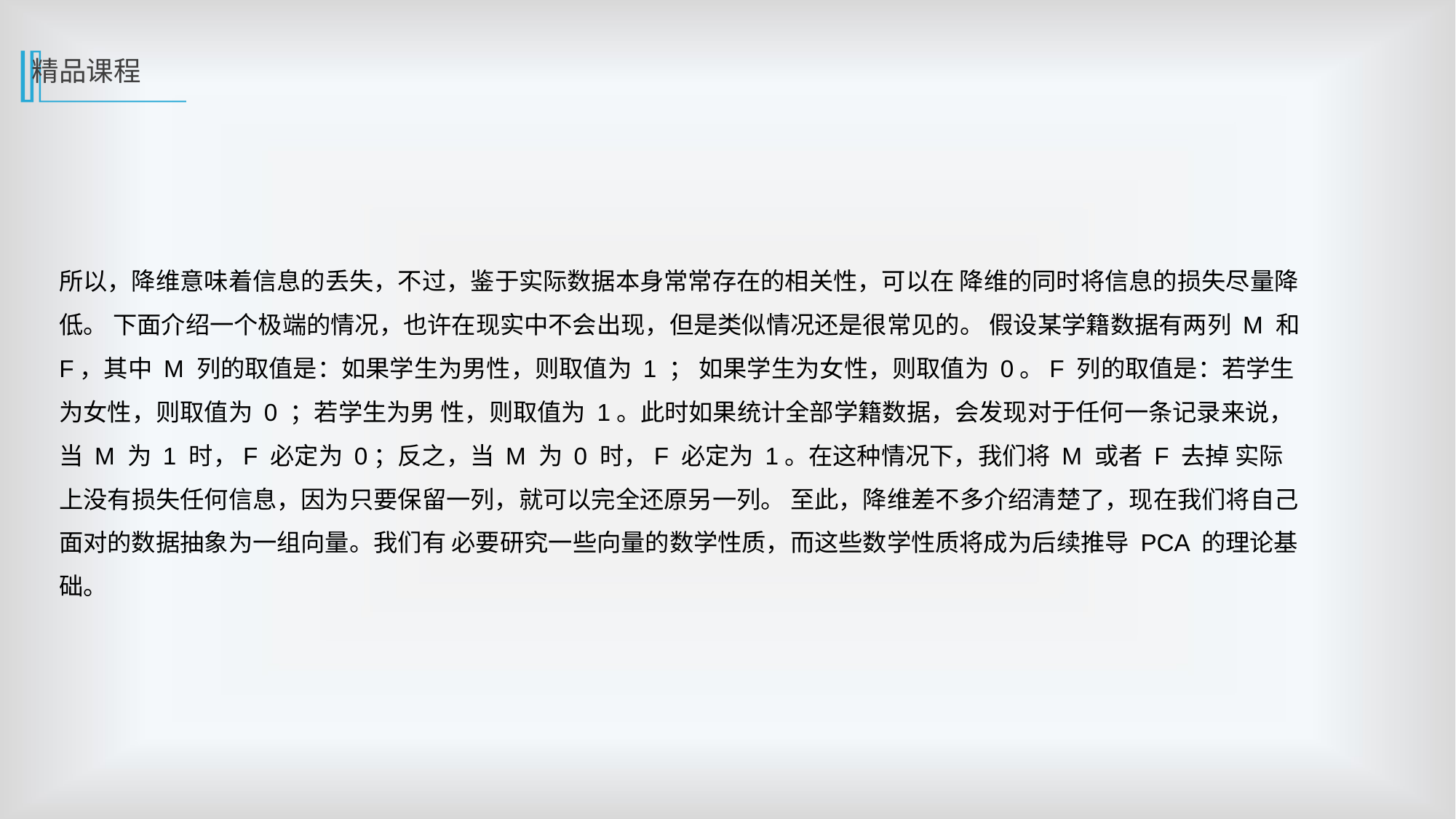

精品课程

所以，降维意味着信息的丢失，不过，鉴于实际数据本身常常存在的相关性，可以在 降维的同时将信息的损失尽量降低。 下面介绍一个极端的情况，也许在现实中不会出现，但是类似情况还是很常见的。 假设某学籍数据有两列 M 和 F，其中 M 列的取值是：如果学生为男性，则取值为 1 ； 如果学生为女性，则取值为 0。F 列的取值是：若学生为女性，则取值为 0 ；若学生为男 性，则取值为 1。此时如果统计全部学籍数据，会发现对于任何一条记录来说，当 M 为 1 时，F 必定为 0；反之，当 M 为 0 时，F 必定为 1。在这种情况下，我们将 M 或者 F 去掉 实际上没有损失任何信息，因为只要保留一列，就可以完全还原另一列。 至此，降维差不多介绍清楚了，现在我们将自己面对的数据抽象为一组向量。我们有 必要研究一些向量的数学性质，而这些数学性质将成为后续推导 PCA 的理论基础。